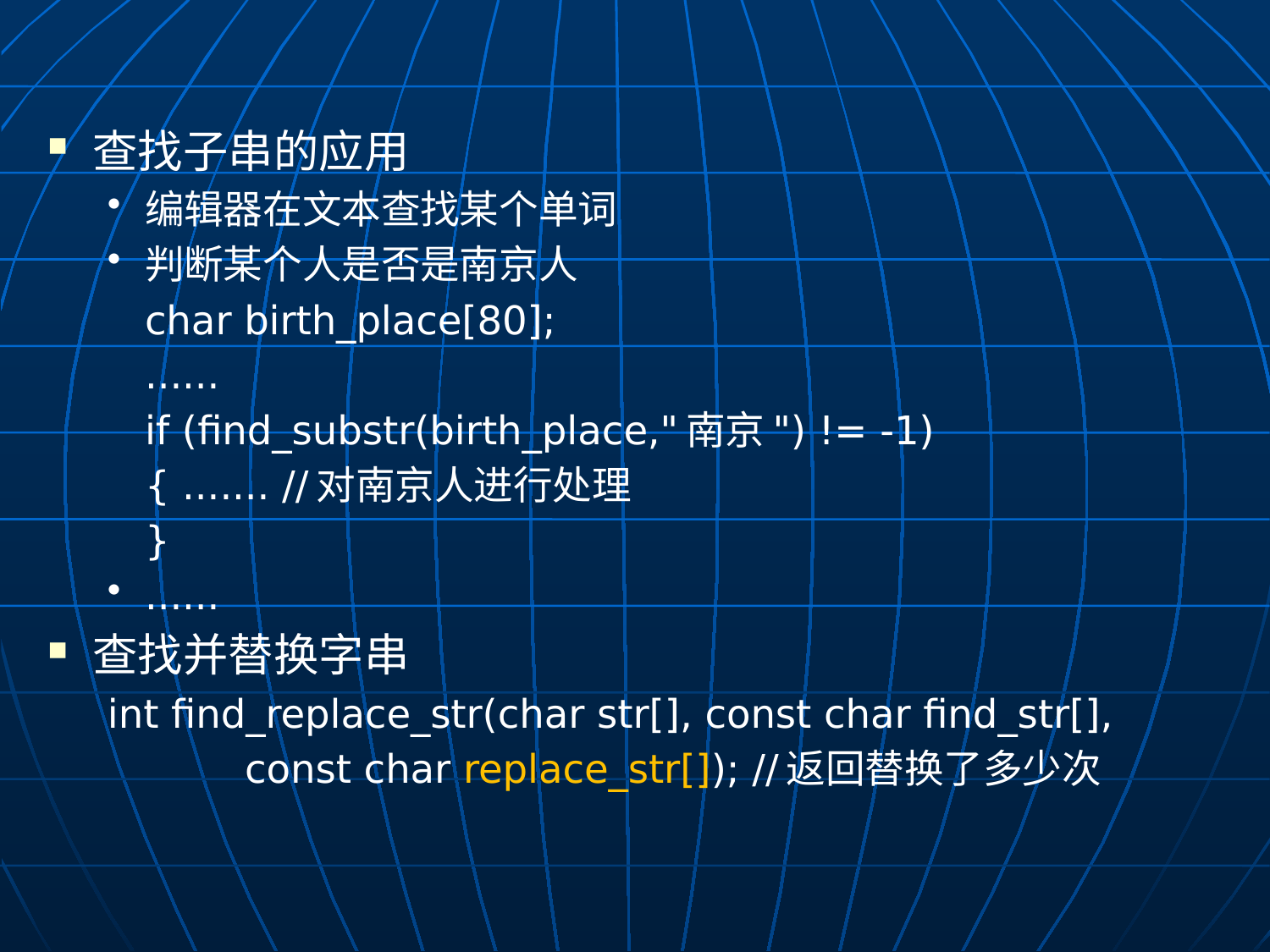

查找子串的应用
编辑器在文本查找某个单词
判断某个人是否是南京人
   char birth_place[80];
   ......
   if (find_substr(birth_place,"南京") != -1)
   { ....... //对南京人进行处理
   }
......
查找并替换字串
int find_replace_str(char str[], const char find_str[],
           const char replace_str[]); //返回替换了多少次